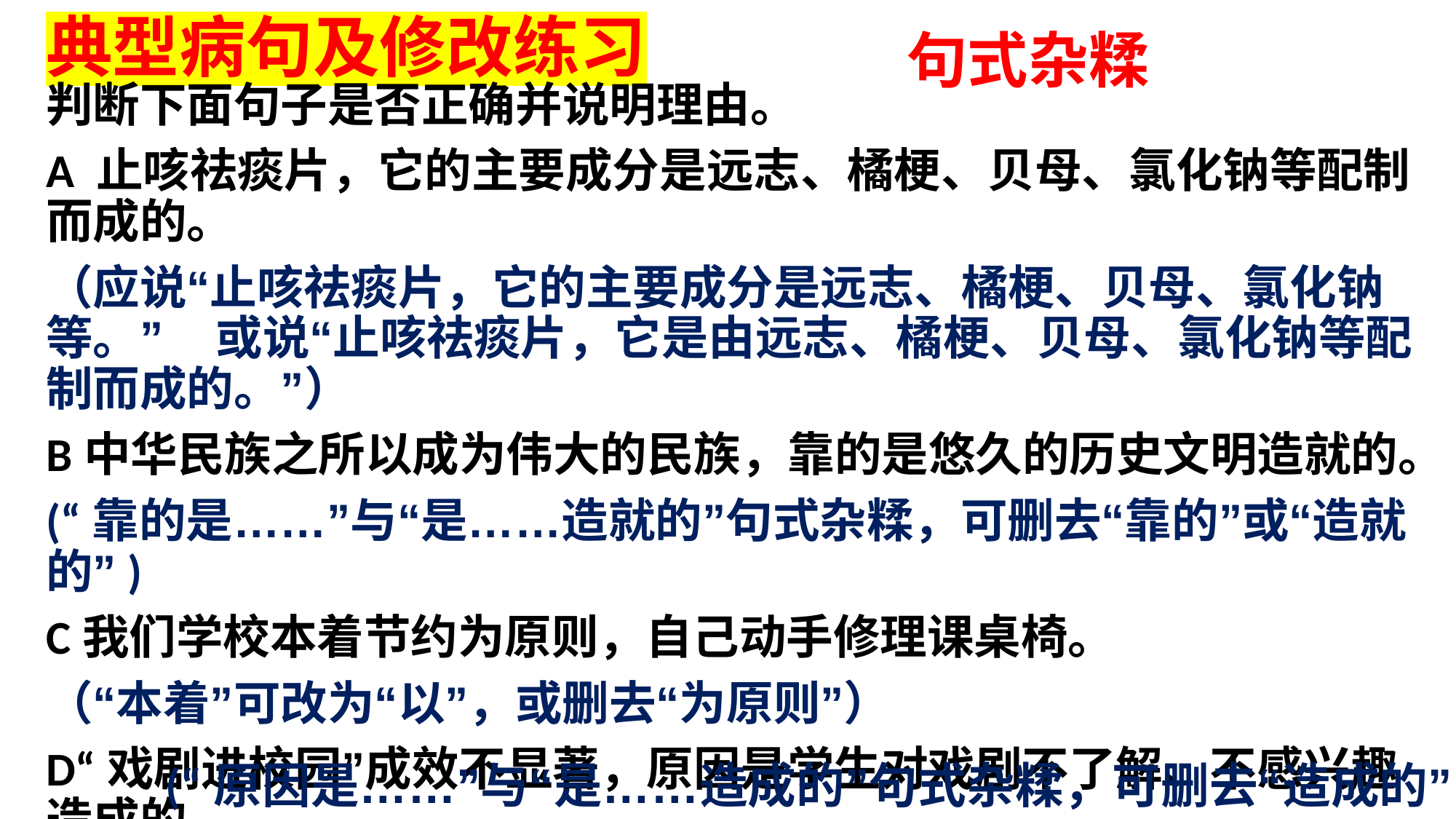

# 典型病句及修改练习
句式杂糅
判断下面句子是否正确并说明理由。
A 止咳祛痰片，它的主要成分是远志、橘梗、贝母、氯化钠等配制而成的。
（应说“止咳祛痰片，它的主要成分是远志、橘梗、贝母、氯化钠等。”    或说“止咳祛痰片，它是由远志、橘梗、贝母、氯化钠等配制而成的。”）
B中华民族之所以成为伟大的民族，靠的是悠久的历史文明造就的。
(“靠的是……”与“是……造就的”句式杂糅，可删去“靠的”或“造就的”)
C我们学校本着节约为原则，自己动手修理课桌椅。
（“本着”可改为“以”，或删去“为原则”）
D“戏剧进校园”成效不显著，原因是学生对戏剧不了解、不感兴趣造成的。

(“原因是……”与“是……造成的”句式杂糅，可删去“造成的”)